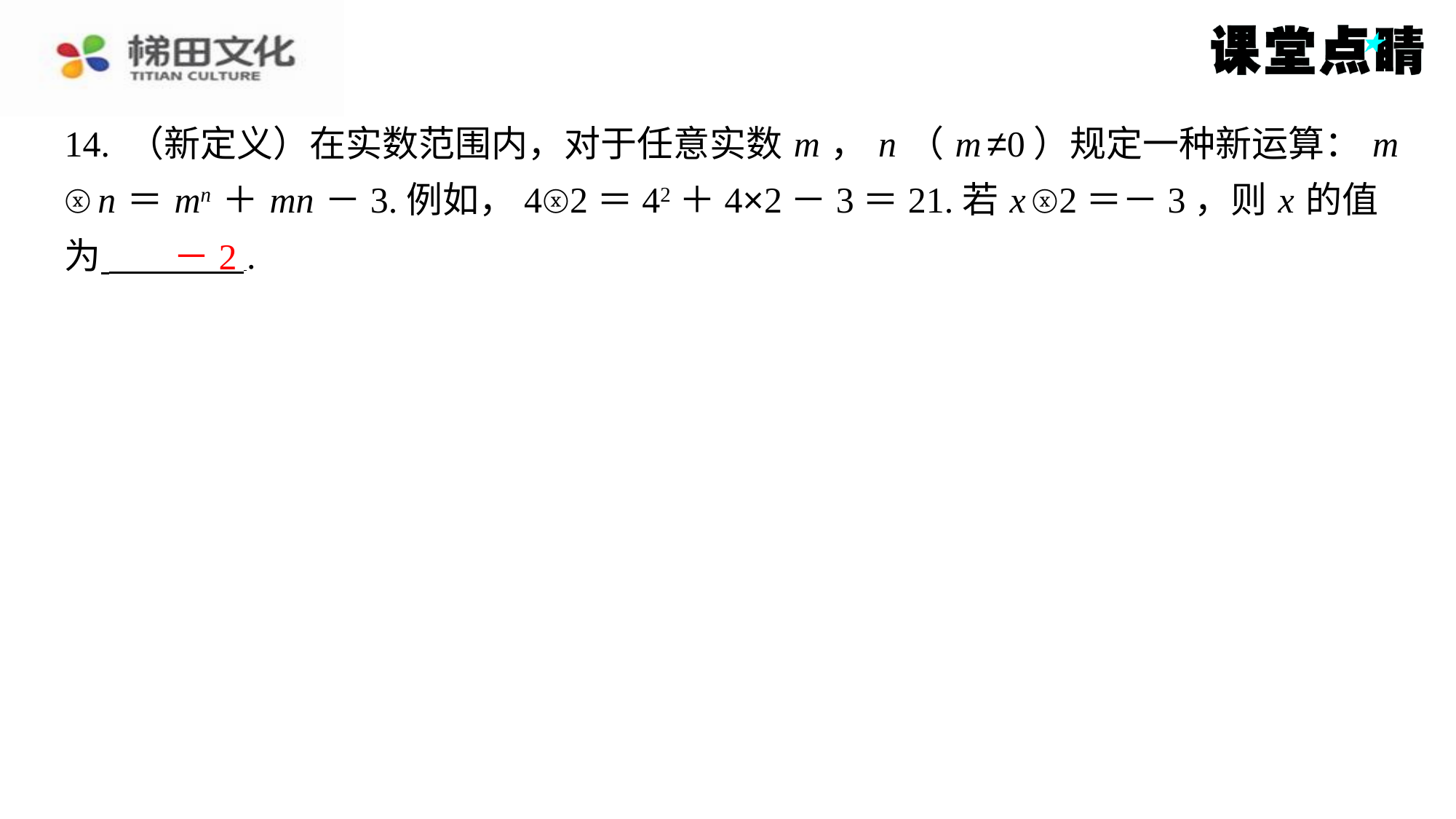

14. （新定义）在实数范围内，对于任意实数 m ， n （ m ≠0）规定一种新运算： m
ⓧ n ＝ mn ＋ mn －3.例如，4ⓧ2＝42＋4×2－3＝21.若 x ⓧ2＝－3，则 x 的值
为                      ⁠.
－2